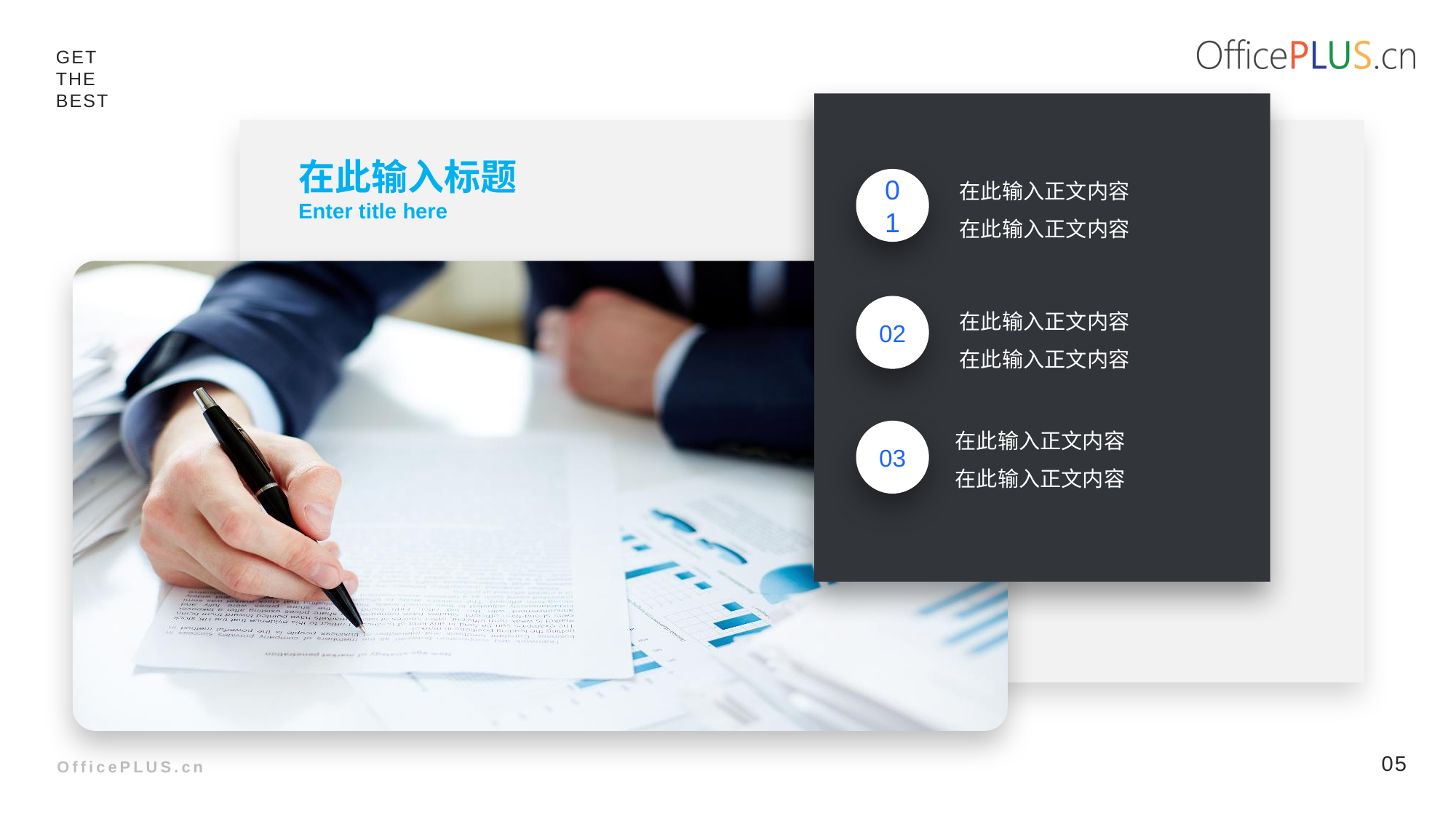

在此输入标题
Enter title here
在此输入正文内容
在此输入正文内容
01

在此输入正文内容
在此输入正文内容
02
在此输入正文内容
在此输入正文内容
03
05